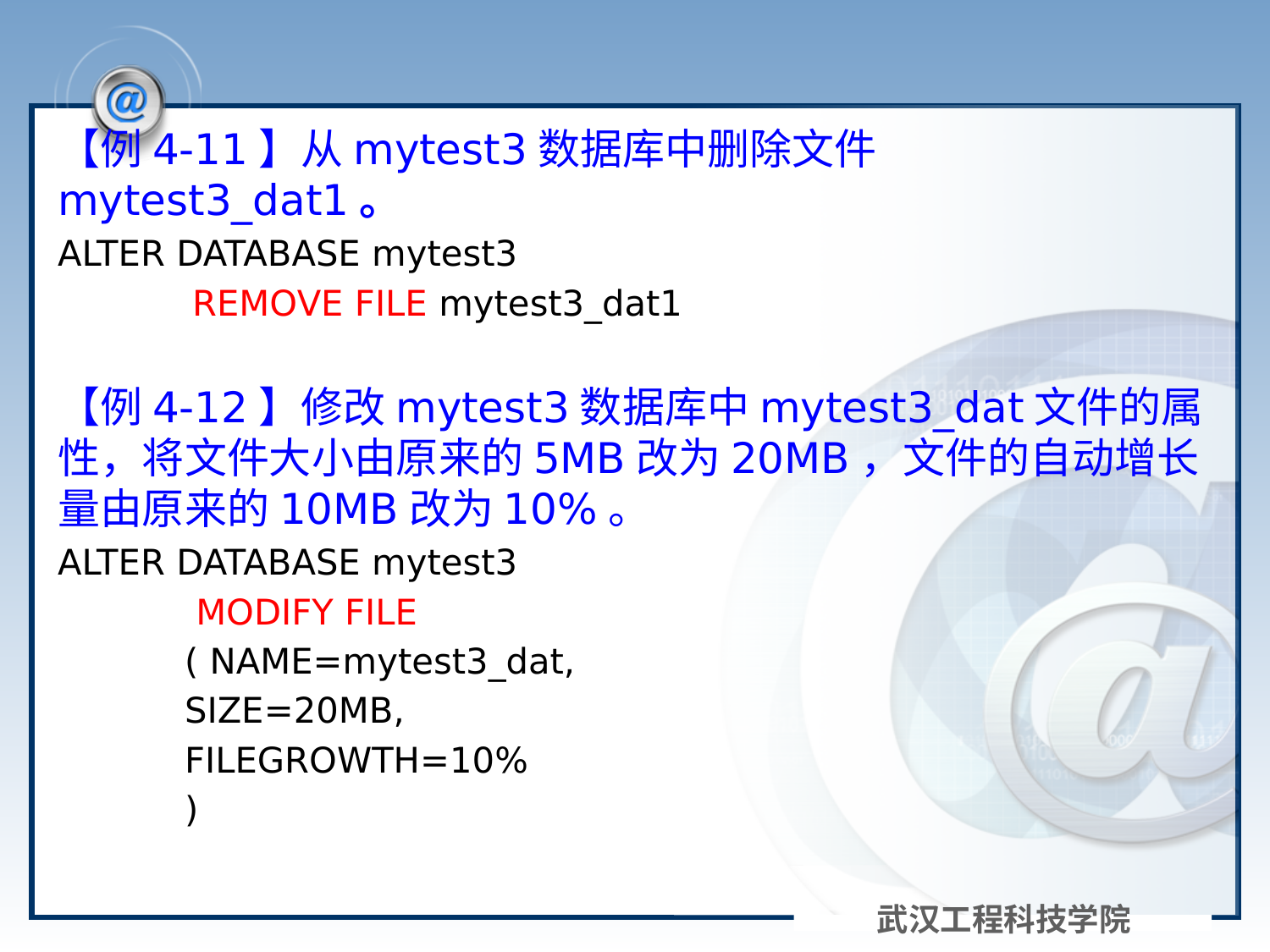

#
【例4-11】从mytest3数据库中删除文件mytest3_dat1。
ALTER DATABASE mytest3
            REMOVE FILE mytest3_dat1

【例4-12】修改mytest3数据库中mytest3_dat文件的属性，将文件大小由原来的5MB改为20MB，文件的自动增长量由原来的10MB改为10%。
ALTER DATABASE mytest3
 	 MODIFY FILE
  	( NAME=mytest3_dat,
    	SIZE=20MB,
    	FILEGROWTH=10%
  	)

武汉工程科技学院